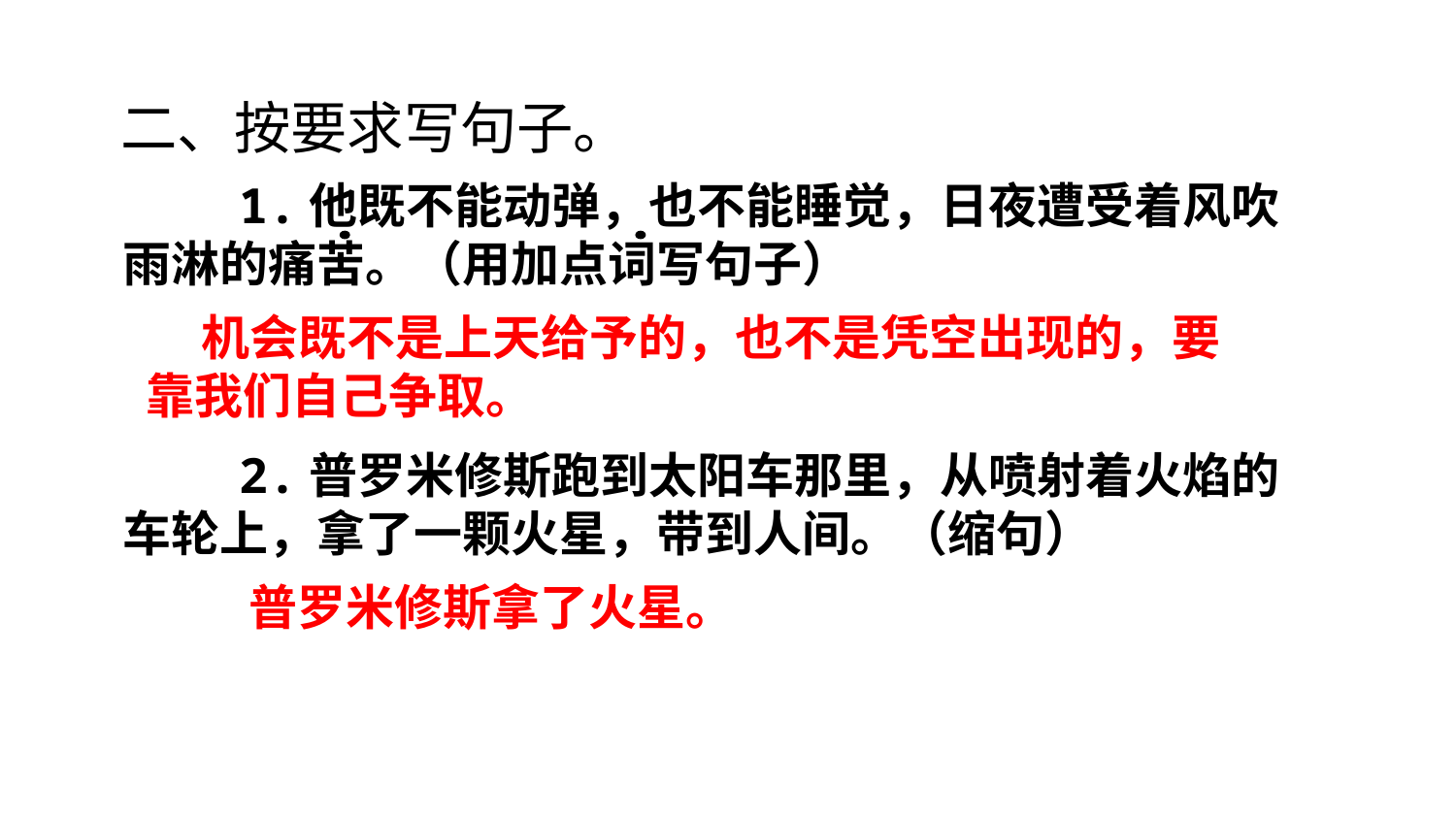

二、按要求写句子。
    1.他既不能动弹，也不能睡觉，日夜遭受着风吹雨淋的痛苦。（用加点词写句子）

    机会既不是上天给予的，也不是凭空出现的，要靠我们自己争取。
    2.普罗米修斯跑到太阳车那里，从喷射着火焰的车轮上，拿了一颗火星，带到人间。（缩句）
普罗米修斯拿了火星。